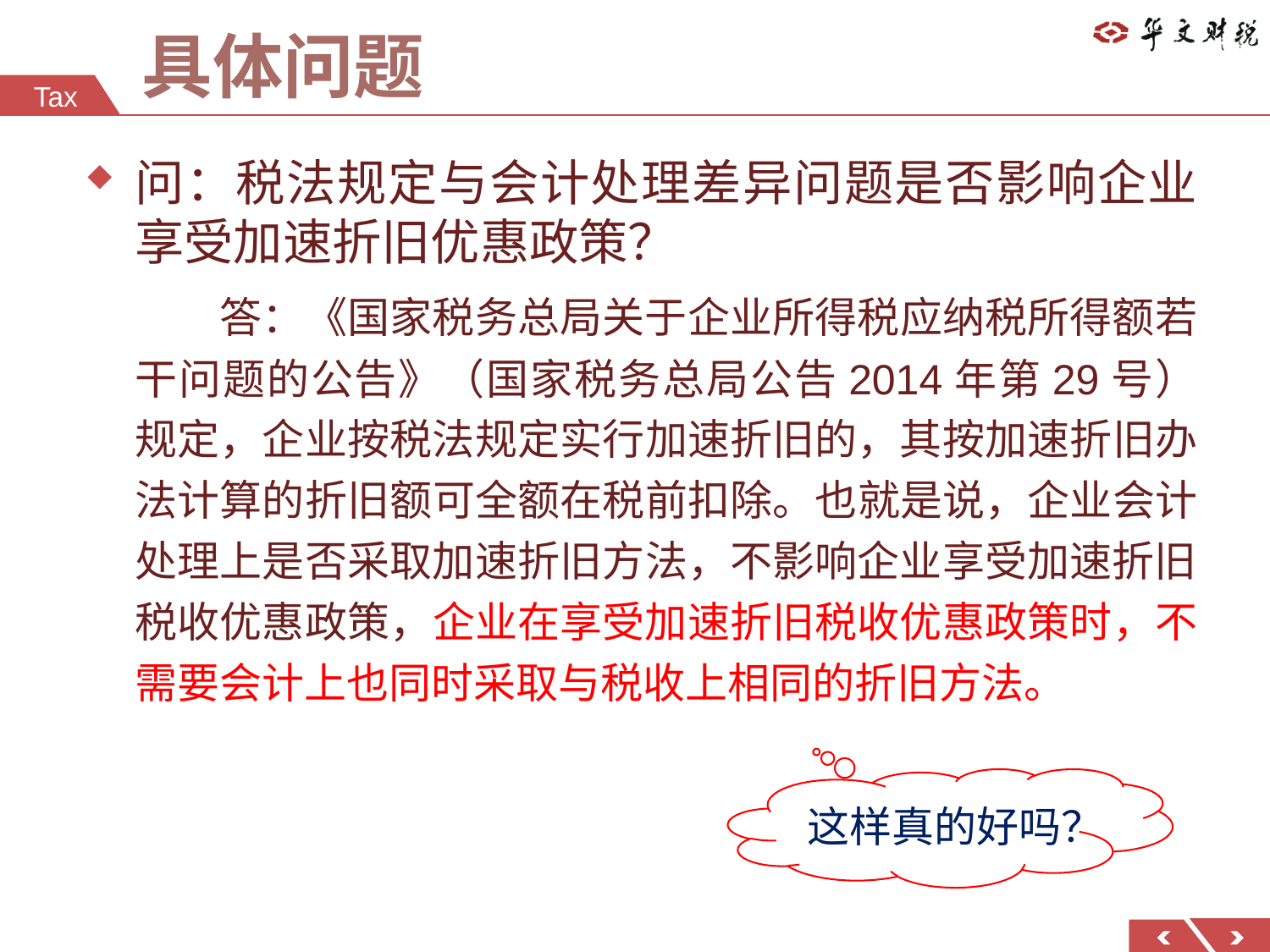

# 具体问题
问：税法规定与会计处理差异问题是否影响企业享受加速折旧优惠政策？
　　答：《国家税务总局关于企业所得税应纳税所得额若干问题的公告》（国家税务总局公告2014年第29号）规定，企业按税法规定实行加速折旧的，其按加速折旧办法计算的折旧额可全额在税前扣除。也就是说，企业会计处理上是否采取加速折旧方法，不影响企业享受加速折旧税收优惠政策，企业在享受加速折旧税收优惠政策时，不需要会计上也同时采取与税收上相同的折旧方法。
这样真的好吗？